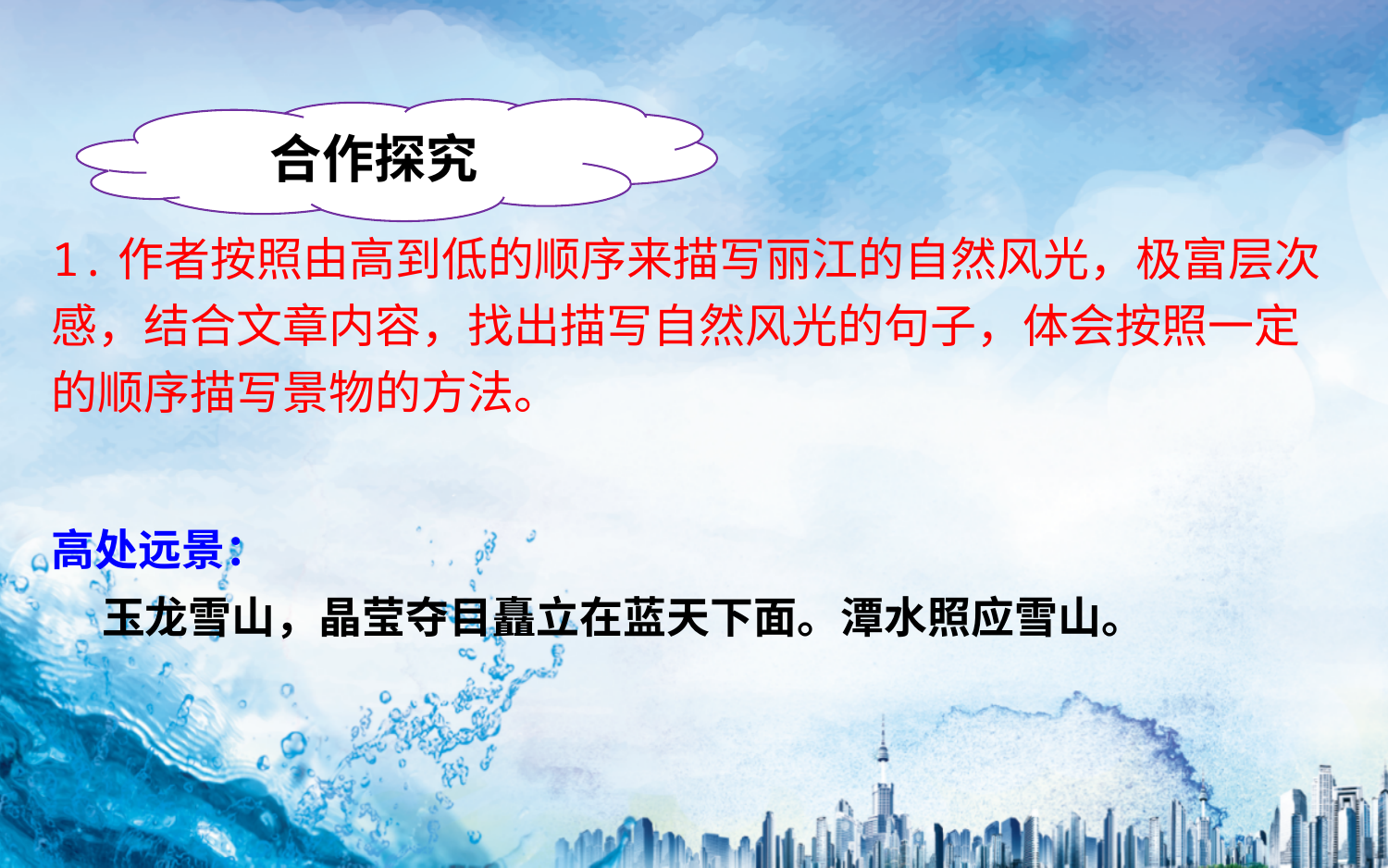

合作探究
1.作者按照由高到低的顺序来描写丽江的自然风光，极富层次感，结合文章内容，找出描写自然风光的句子，体会按照一定的顺序描写景物的方法。
高处远景：
    玉龙雪山，晶莹夺目矗立在蓝天下面。潭水照应雪山。